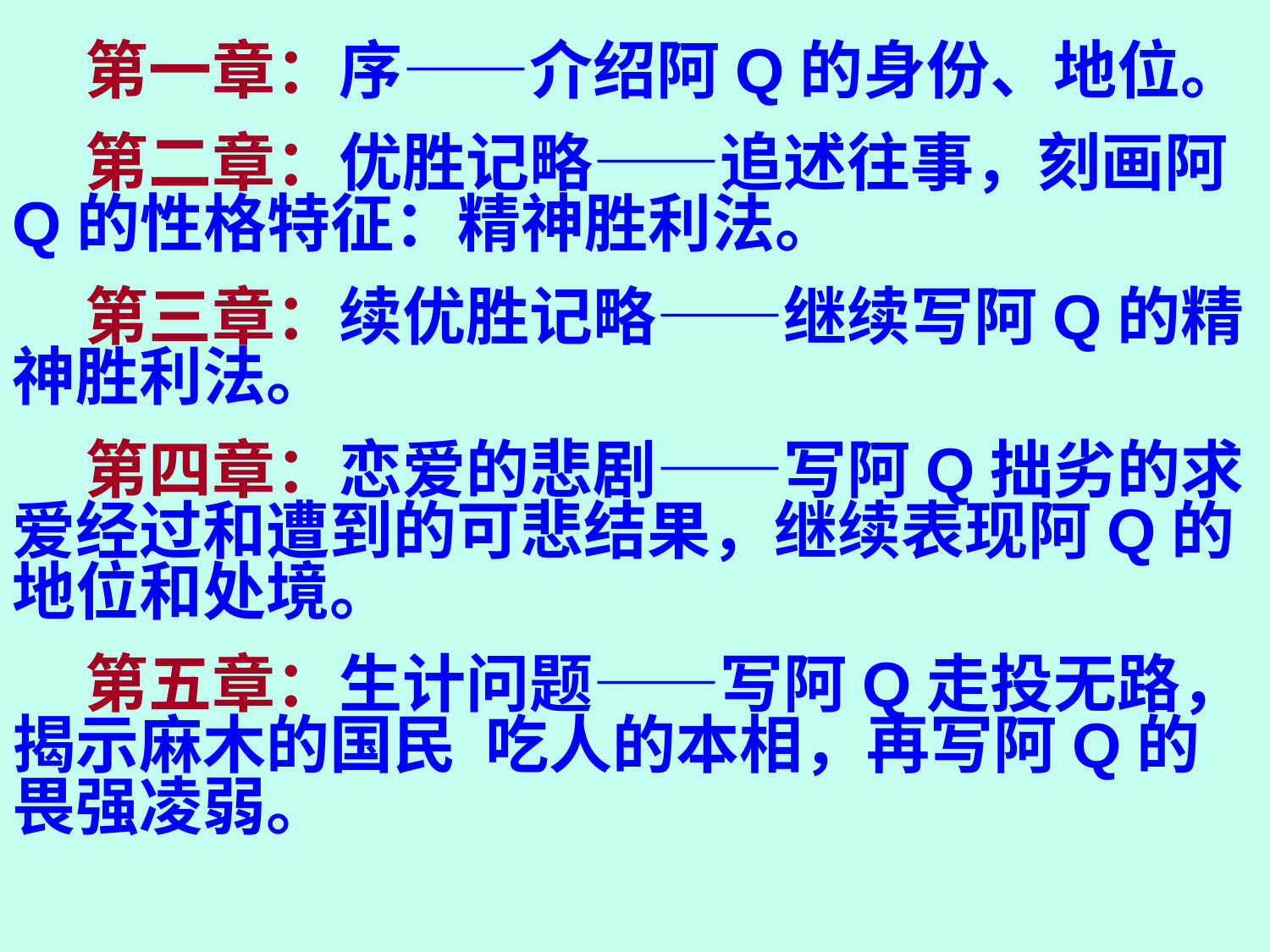

第一章：序——介绍阿Q的身份、地位。
    第二章：优胜记略——追述往事，刻画阿Q的性格特征：精神胜利法。
    第三章：续优胜记略——继续写阿Q的精神胜利法。
    第四章：恋爱的悲剧——写阿Q拙劣的求爱经过和遭到的可悲结果，继续表现阿Q的地位和处境。
    第五章：生计问题——写阿Q走投无路，揭示麻木的国民  吃人的本相，再写阿Q的畏强凌弱。